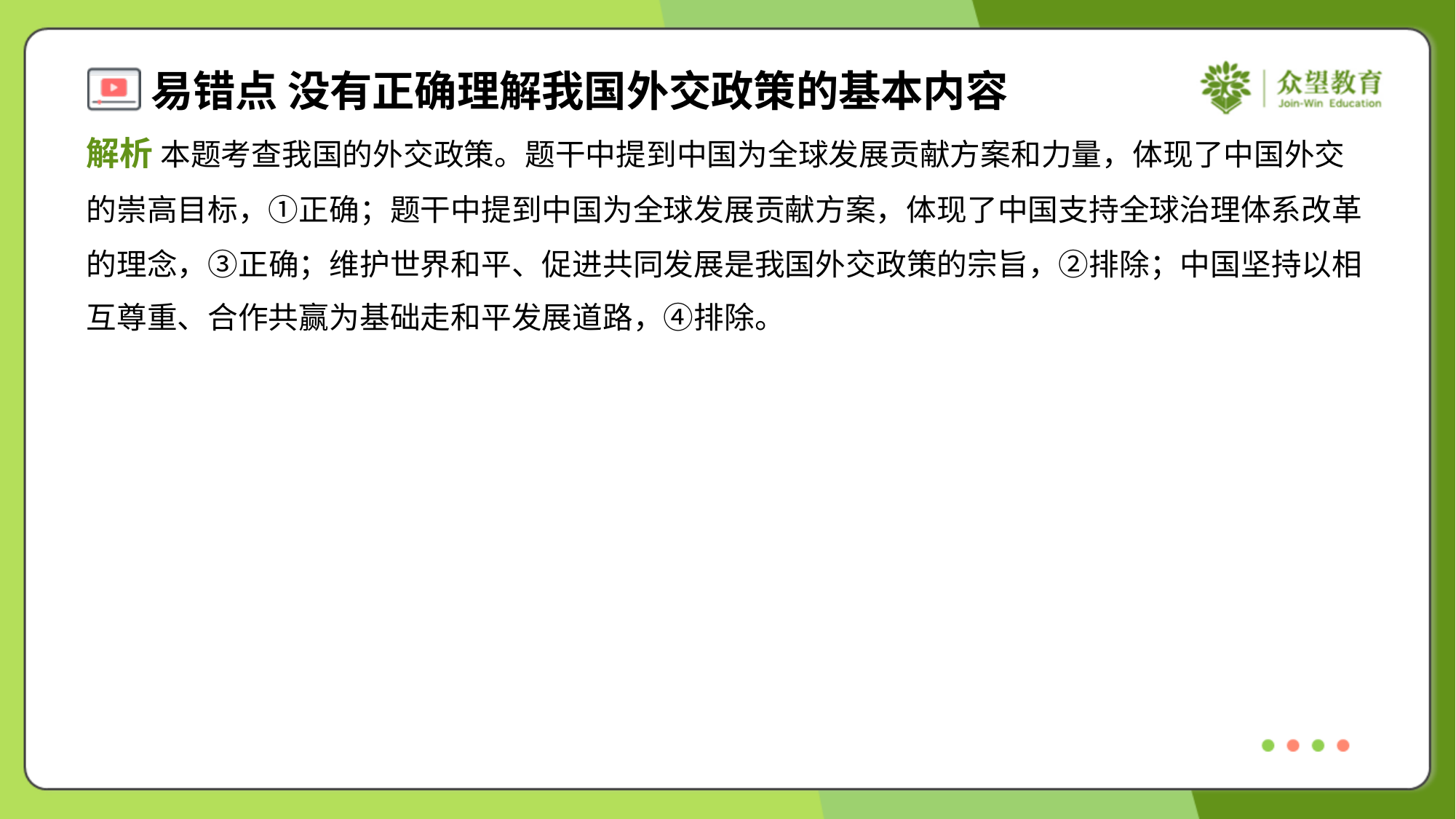

解析 本题考查我国的外交政策。题干中提到中国为全球发展贡献方案和力量，体现了中国外交
的崇高目标，①正确；题干中提到中国为全球发展贡献方案，体现了中国支持全球治理体系改革
的理念，③正确；维护世界和平、促进共同发展是我国外交政策的宗旨，②排除；中国坚持以相
互尊重、合作共赢为基础走和平发展道路，④排除。